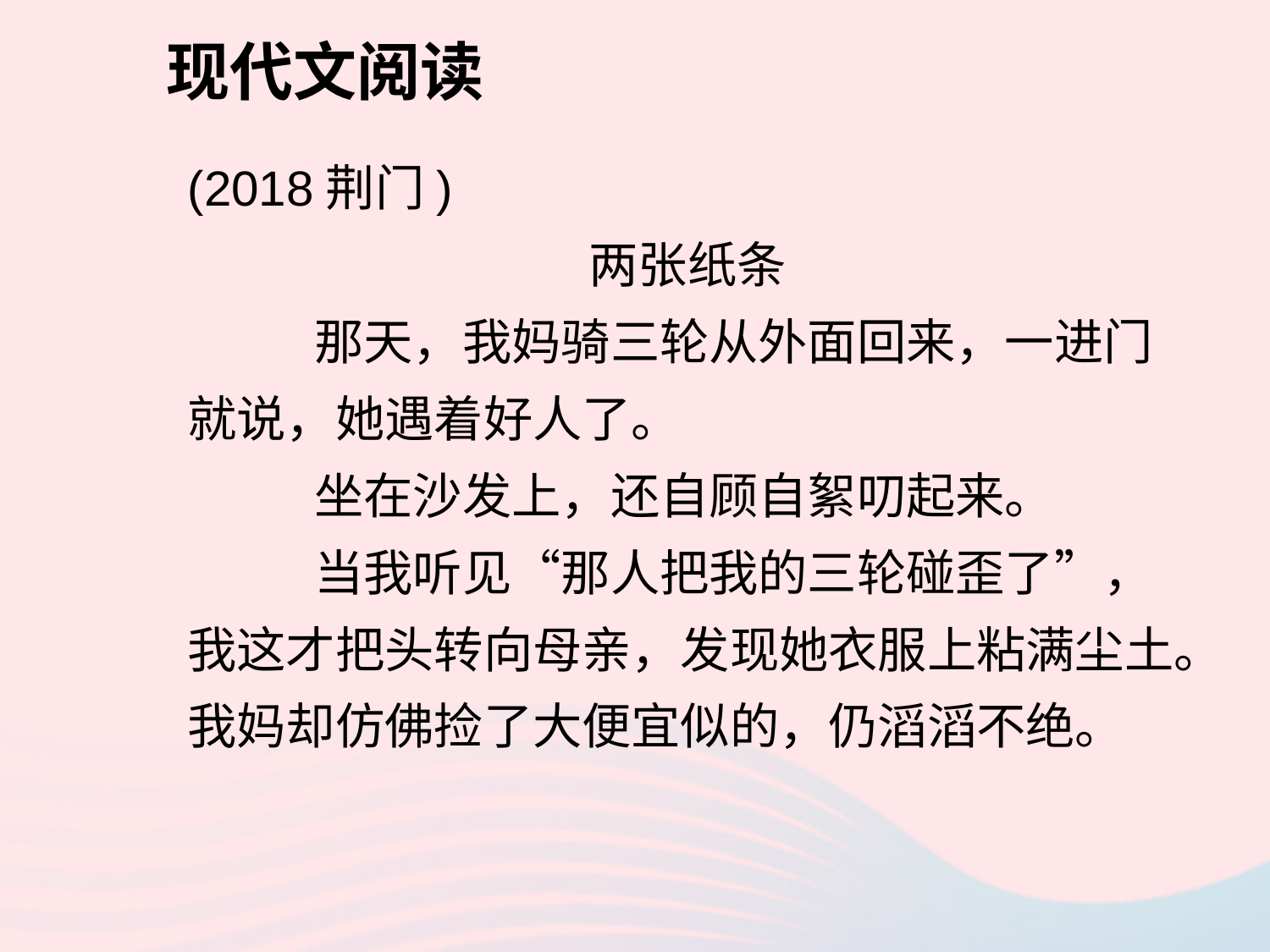

现代文阅读
(2018荆门)
两张纸条
	那天，我妈骑三轮从外面回来，一进门就说，她遇着好人了。
	坐在沙发上，还自顾自絮叨起来。
	当我听见“那人把我的三轮碰歪了”，我这才把头转向母亲，发现她衣服上粘满尘土。我妈却仿佛捡了大便宜似的，仍滔滔不绝。